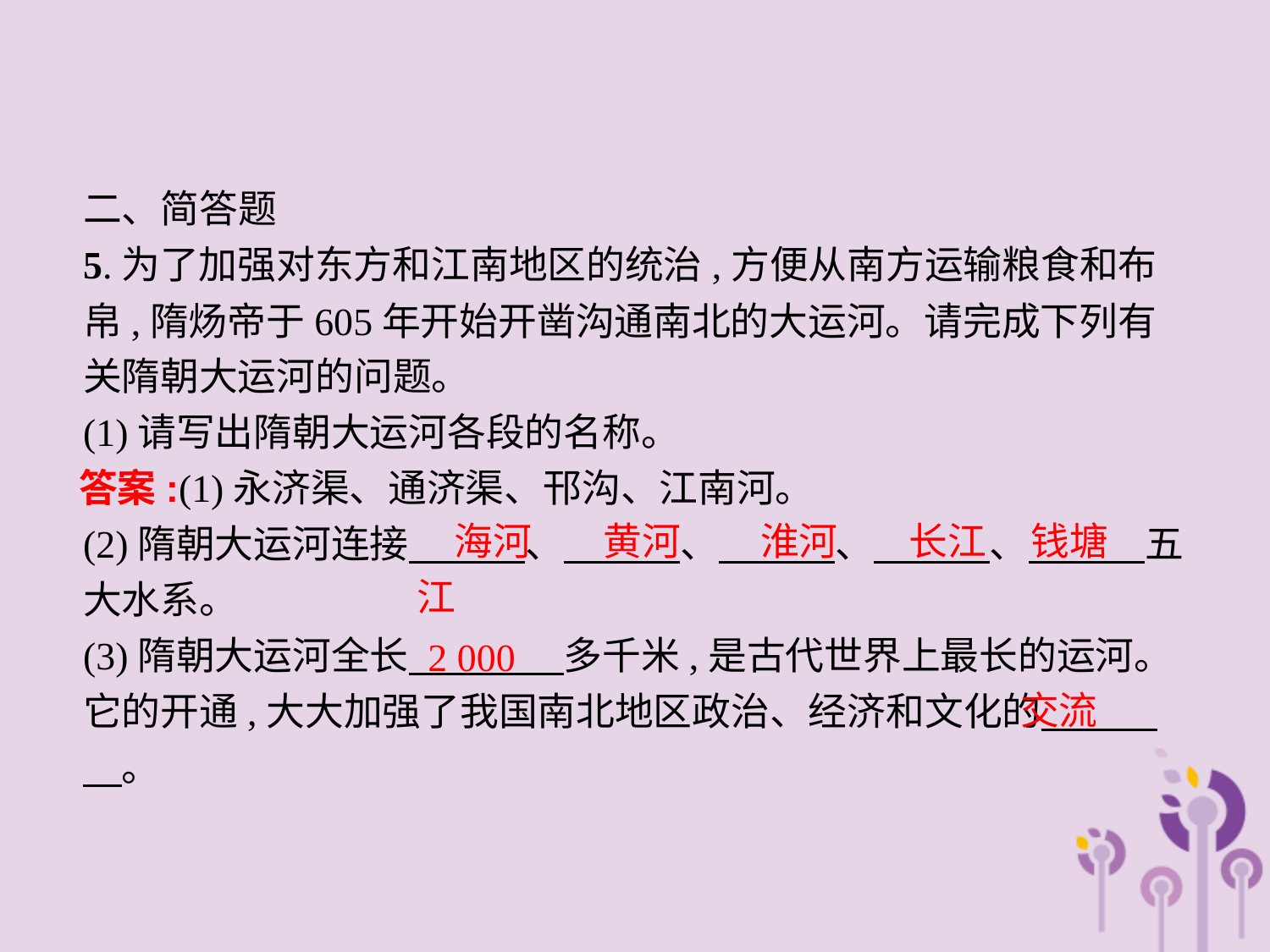

二、简答题
5.为了加强对东方和江南地区的统治,方便从南方运输粮食和布帛,隋炀帝于605年开始开凿沟通南北的大运河。请完成下列有关隋朝大运河的问题。
(1)请写出隋朝大运河各段的名称。

(2)隋朝大运河连接　　　、　　　、　　　、　　　、　　　五大水系。
(3)隋朝大运河全长　　　　多千米,是古代世界上最长的运河。它的开通,大大加强了我国南北地区政治、经济和文化的　　　　。
答案:(1)永济渠、通济渠、邗沟、江南河。
海河        黄河         淮河        长江     钱塘江
2 000
交流